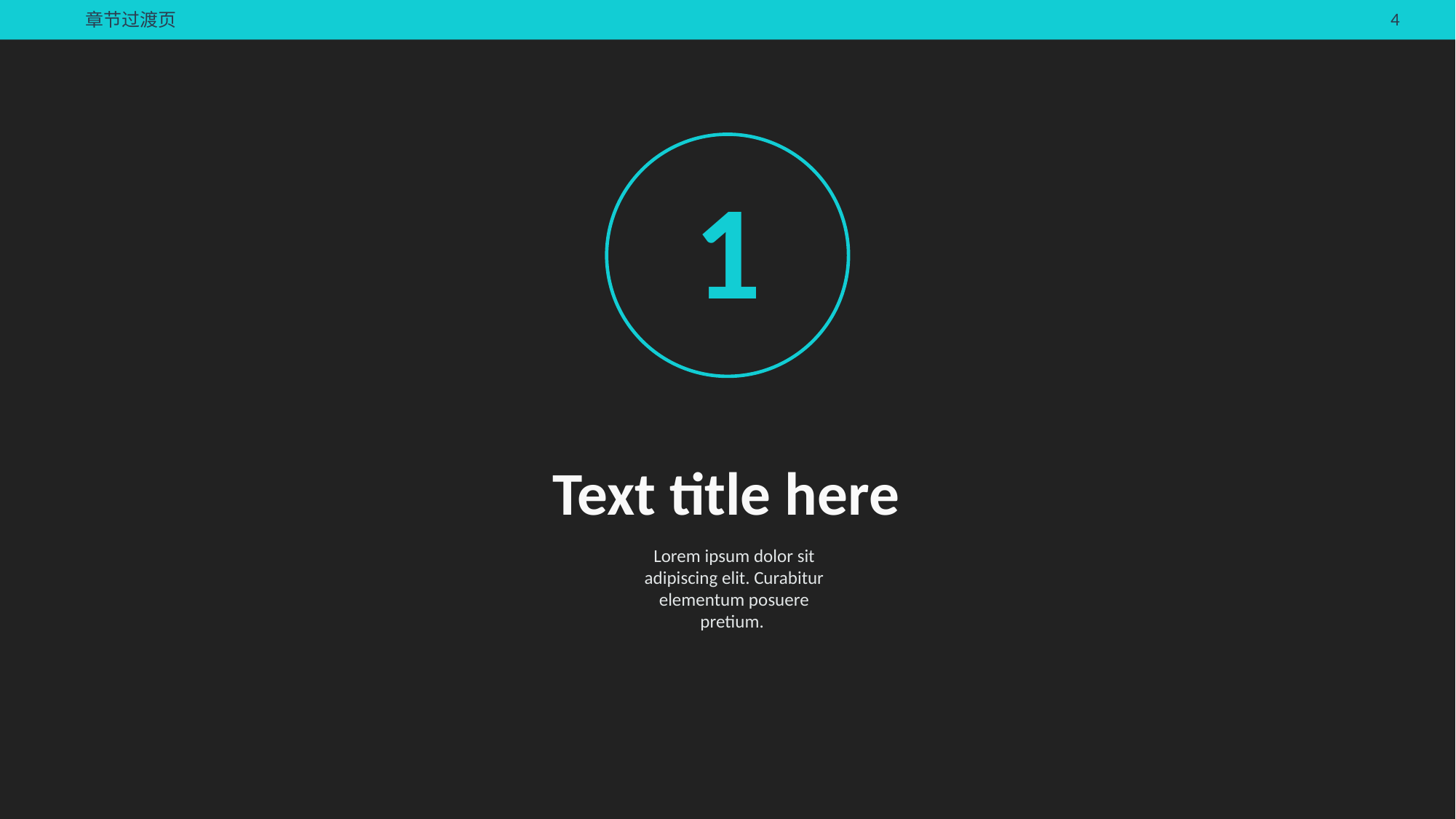

章节过渡页
1
Text title here
Lorem ipsum dolor sit adipiscing elit. Curabitur elementum posuere pretium.